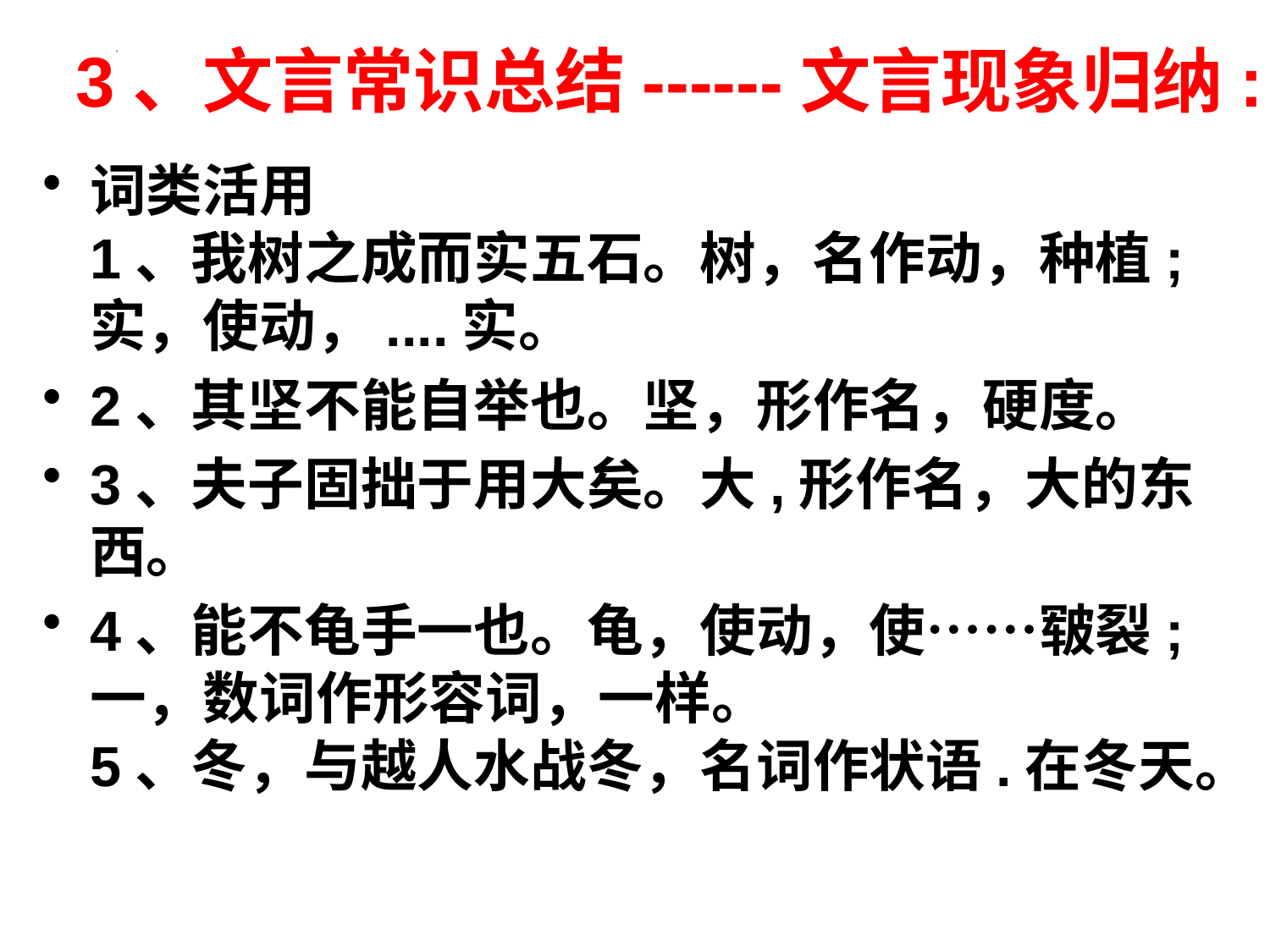

# 3、文言常识总结------文言现象归纳:
词类活用
1、我树之成而实五石。树，名作动，种植;实，使动，....实。
2、其坚不能自举也。坚，形作名，硬度。
3、夫子固拙于用大矣。大,形作名，大的东西。
4、能不龟手一也。龟，使动，使……皲裂;一，数词作形容词，一样。
5、冬，与越人水战冬，名词作状语.在冬天。